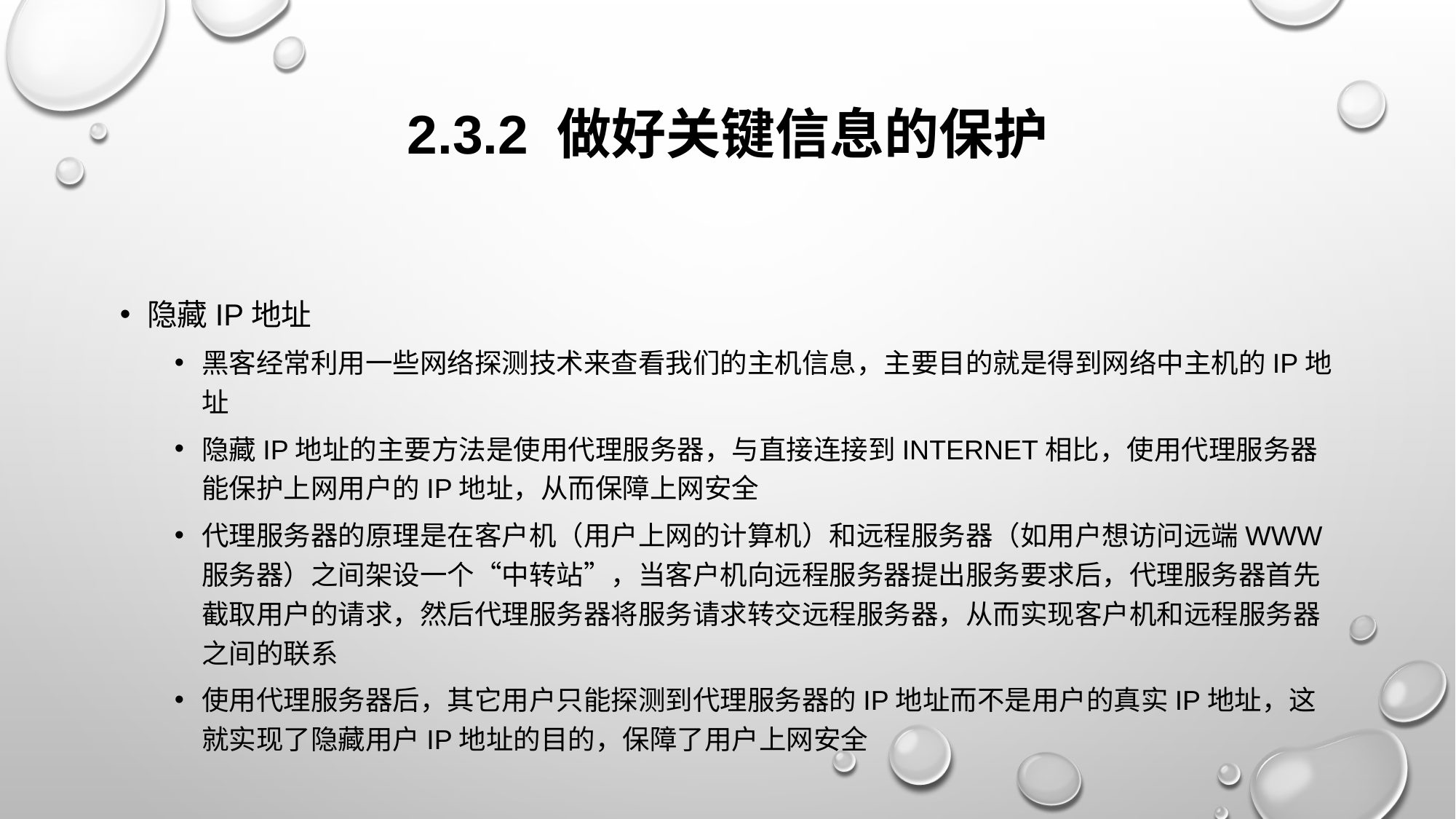

# 2.3.2 做好关键信息的保护
隐藏IP地址
黑客经常利用一些网络探测技术来查看我们的主机信息，主要目的就是得到网络中主机的IP地址
隐藏IP地址的主要方法是使用代理服务器，与直接连接到Internet相比，使用代理服务器能保护上网用户的IP地址，从而保障上网安全
代理服务器的原理是在客户机（用户上网的计算机）和远程服务器（如用户想访问远端WWW服务器）之间架设一个“中转站”，当客户机向远程服务器提出服务要求后，代理服务器首先截取用户的请求，然后代理服务器将服务请求转交远程服务器，从而实现客户机和远程服务器之间的联系
使用代理服务器后，其它用户只能探测到代理服务器的IP地址而不是用户的真实IP地址，这就实现了隐藏用户IP地址的目的，保障了用户上网安全